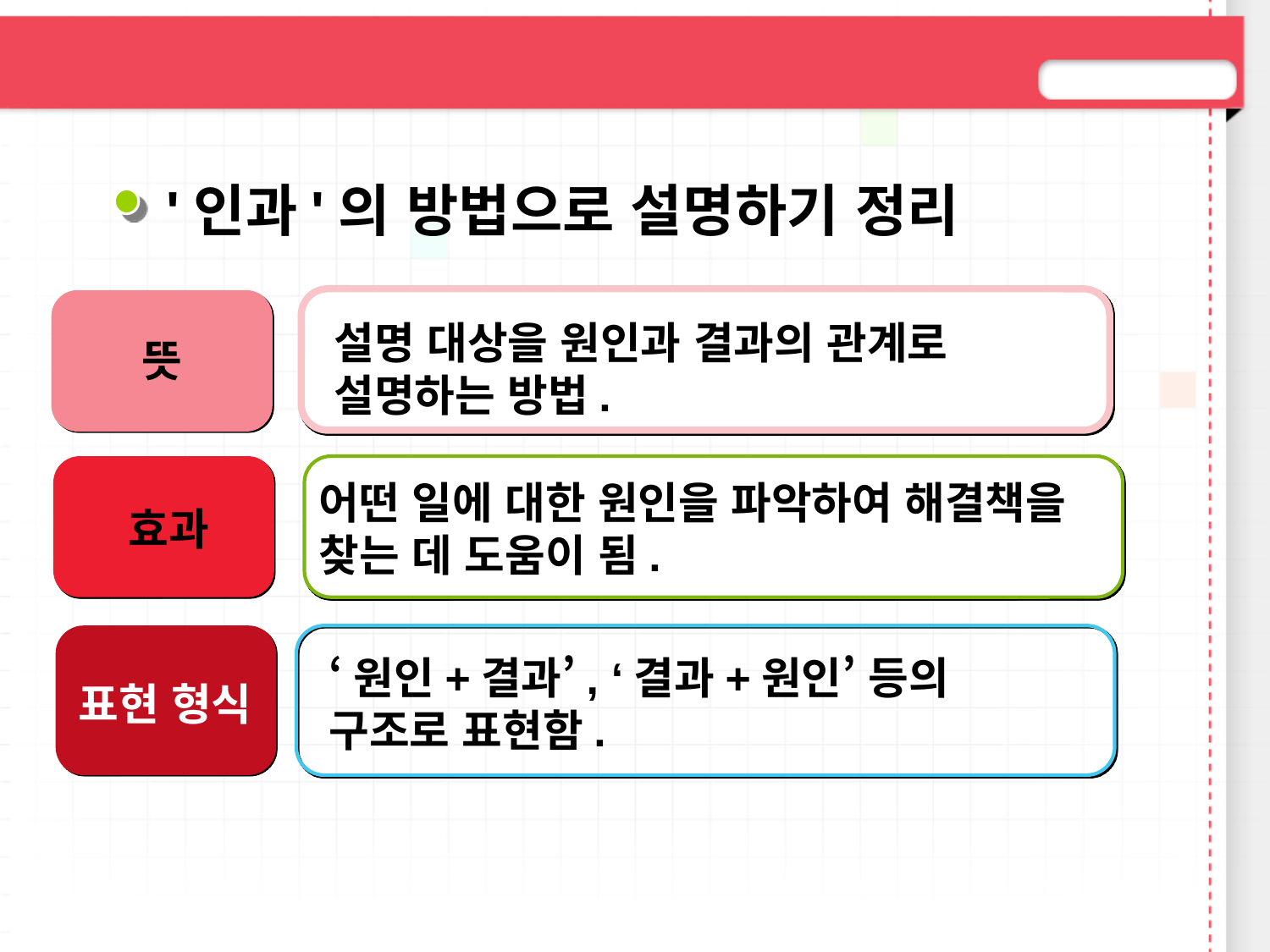

'인과'의 방법으로 설명하기 정리

설명 대상을 원인과 결과의 관계로 설명하는 방법.
뜻

어떤 일에 대한 원인을 파악하여 해결책을 찾는 데 도움이 됨.
효과

표현 형식
‘원인+결과’, ‘결과+원인’ 등의 구조로 표현함.